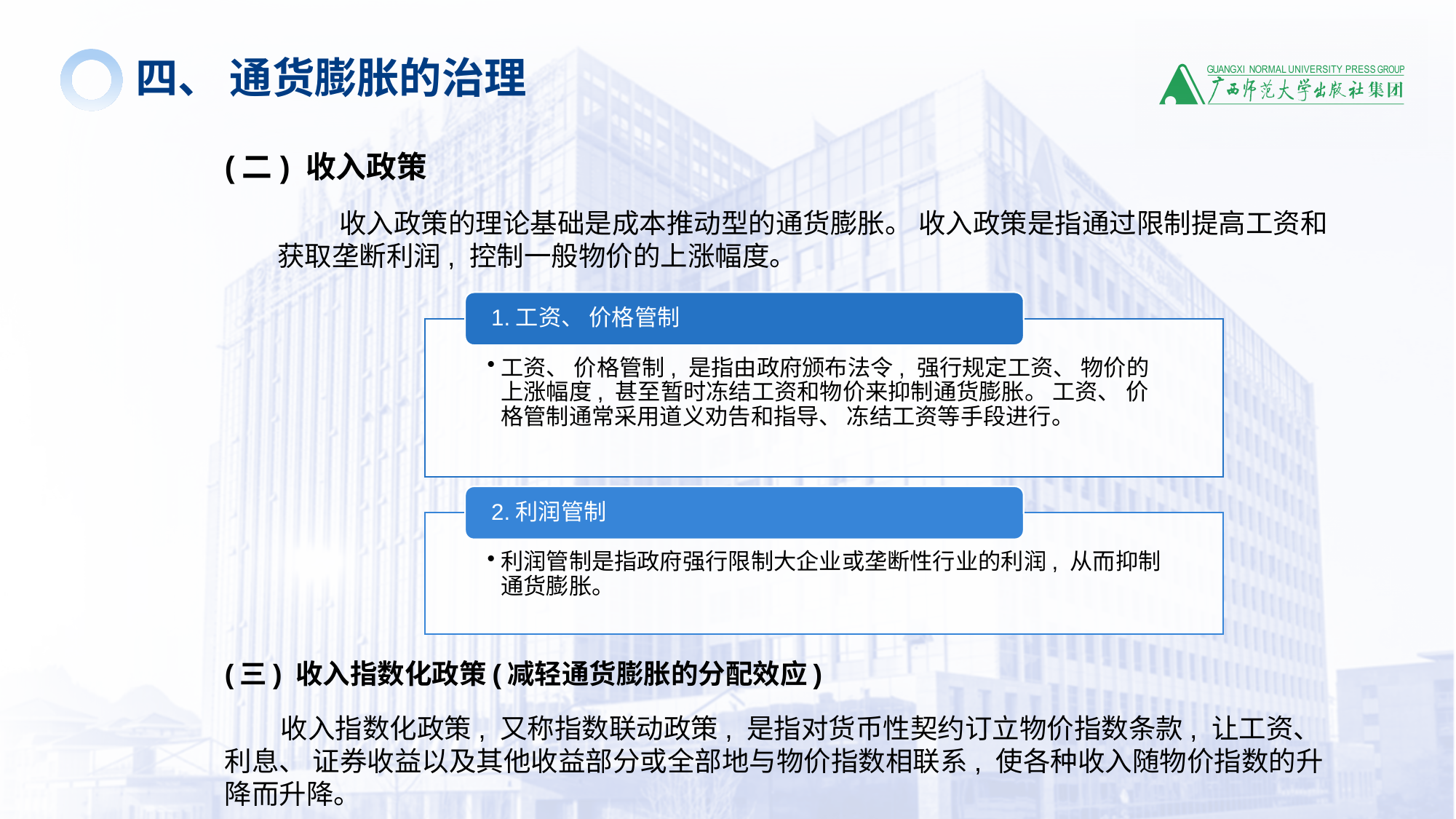

四、 通货膨胀的治理

(二) 收入政策
         收入政策的理论基础是成本推动型的通货膨胀。 收入政策是指通过限制提高工资和获取垄断利润, 控制一般物价的上涨幅度。
工资、 价格管制, 是指由政府颁布法令, 强行规定工资、 物价的上涨幅度, 甚至暂时冻结工资和物价来抑制通货膨胀。 工资、 价格管制通常采用道义劝告和指导、 冻结工资等手段进行。
1.工资、 价格管制
利润管制是指政府强行限制大企业或垄断性行业的利润, 从而抑制通货膨胀。
2.利润管制
(三) 收入指数化政策(减轻通货膨胀的分配效应)
        收入指数化政策, 又称指数联动政策, 是指对货币性契约订立物价指数条款, 让工资、利息、 证券收益以及其他收益部分或全部地与物价指数相联系, 使各种收入随物价指数的升降而升降。